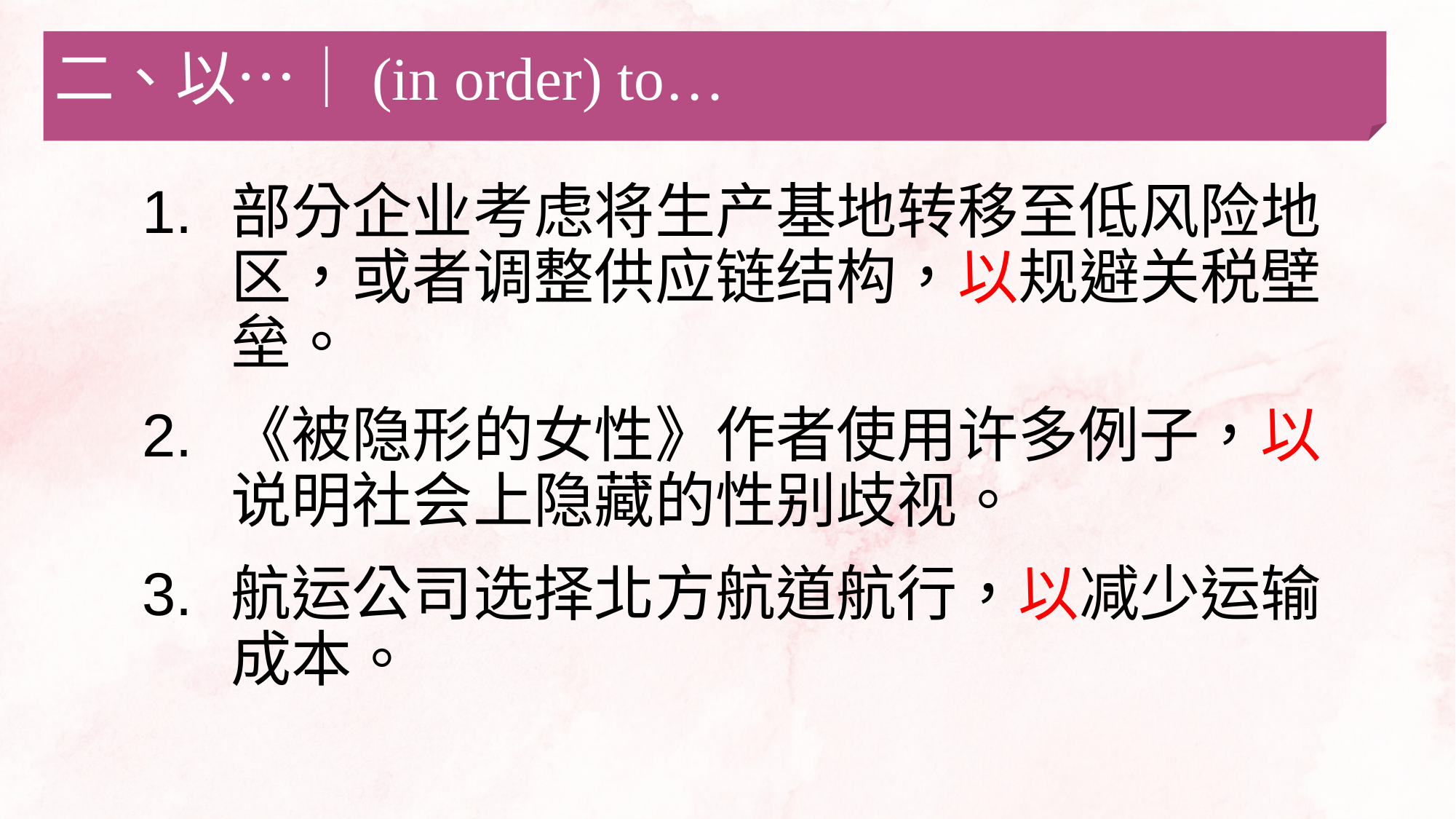

二、以…｜(in order) to…
部分企业考虑将生产基地转移至低风险地区，或者调整供应链结构，以规避关税壁垒。
《被隐形的女性》作者使用许多例子，以说明社会上隐藏的性别歧视。
航运公司选择北方航道航行，以减少运输成本。